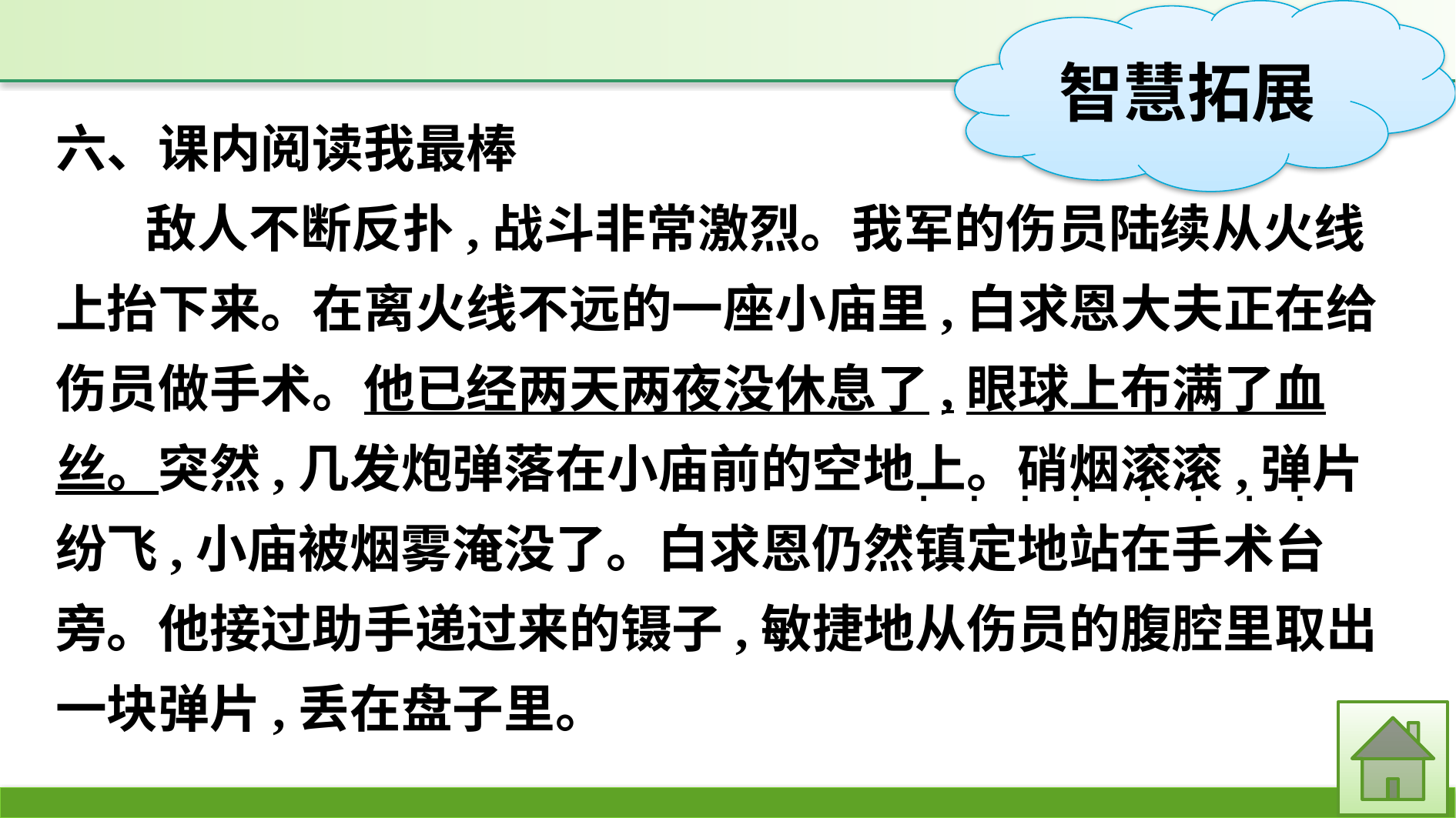

六、课内阅读我最棒
敌人不断反扑,战斗非常激烈。我军的伤员陆续从火线上抬下来。在离火线不远的一座小庙里,白求恩大夫正在给伤员做手术。他已经两天两夜没休息了,眼球上布满了血丝。突然,几发炮弹落在小庙前的空地上。硝烟滚滚,弹片纷飞,小庙被烟雾淹没了。白求恩仍然镇定地站在手术台旁。他接过助手递过来的镊子,敏捷地从伤员的腹腔里取出一块弹片,丢在盘子里。
·
·
·
·
·
·
·
·